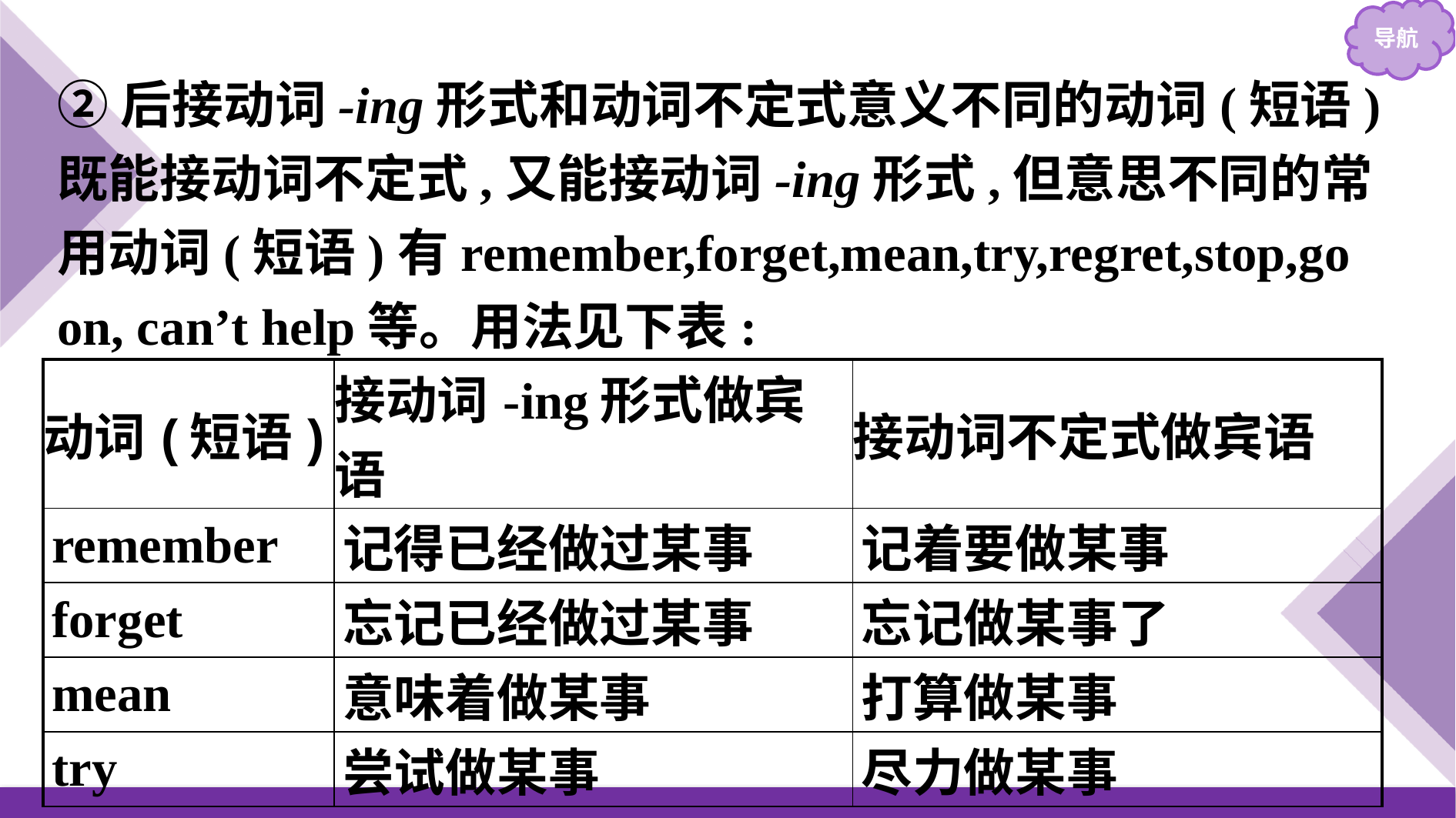

②后接动词-ing形式和动词不定式意义不同的动词(短语)
既能接动词不定式,又能接动词-ing形式,但意思不同的常用动词(短语)有remember,forget,mean,try,regret,stop,go on, can’t help等。用法见下表:
| 动词(短语) | 接动词-ing形式做宾语 | 接动词不定式做宾语 |
| --- | --- | --- |
| remember | 记得已经做过某事 | 记着要做某事 |
| forget | 忘记已经做过某事 | 忘记做某事了 |
| mean | 意味着做某事 | 打算做某事 |
| try | 尝试做某事 | 尽力做某事 |